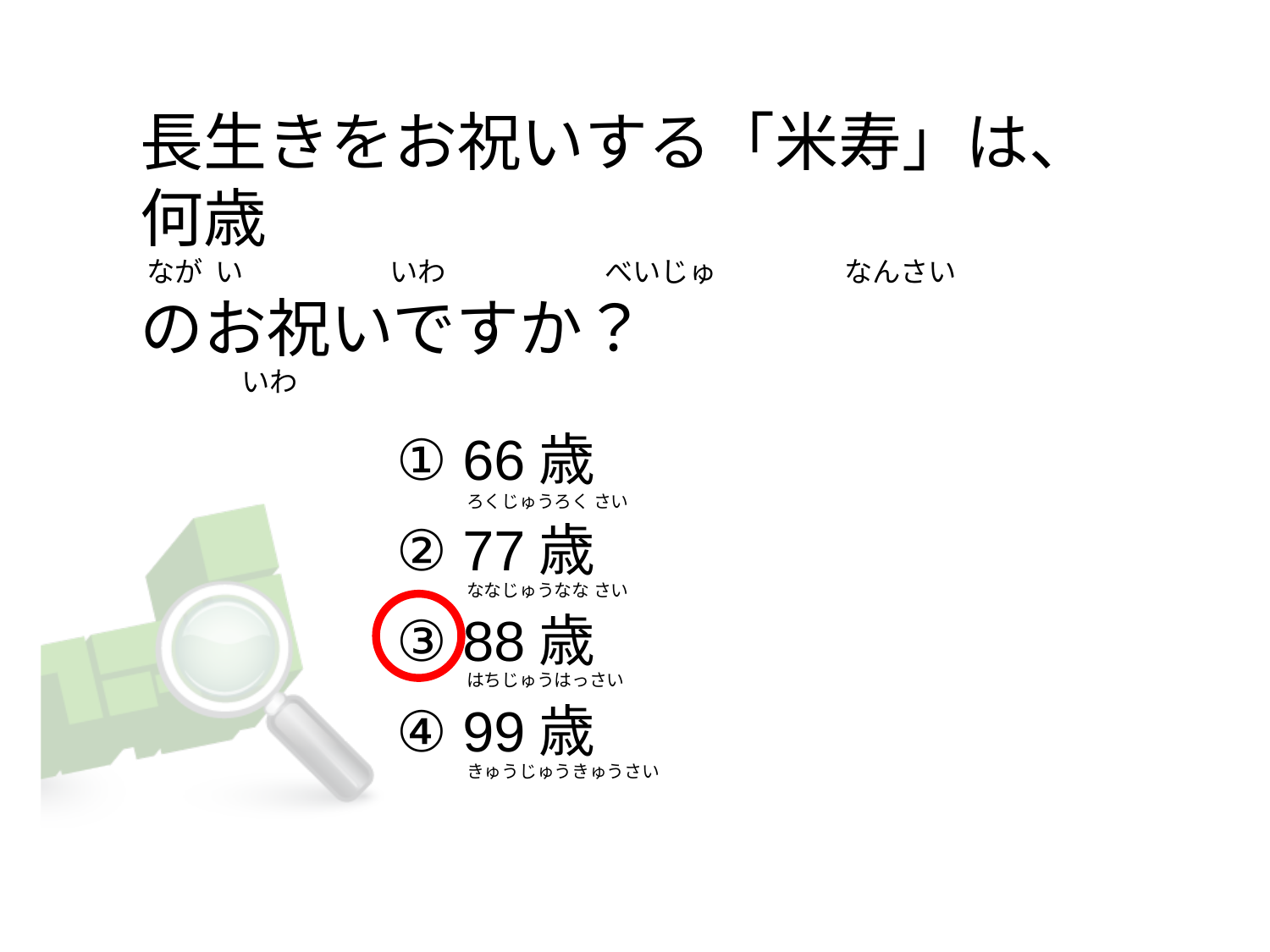

# 長生きをお祝いする「米寿」は、何歳  なが  い                       いわ                         べいじゅ                    なんさい のお祝いですか？                 いわ
① 66歳
② 77歳
③ 88歳
④ 99歳
ろくじゅうろく さい
ななじゅうなな さい

はちじゅうはっさい
きゅうじゅうきゅうさい